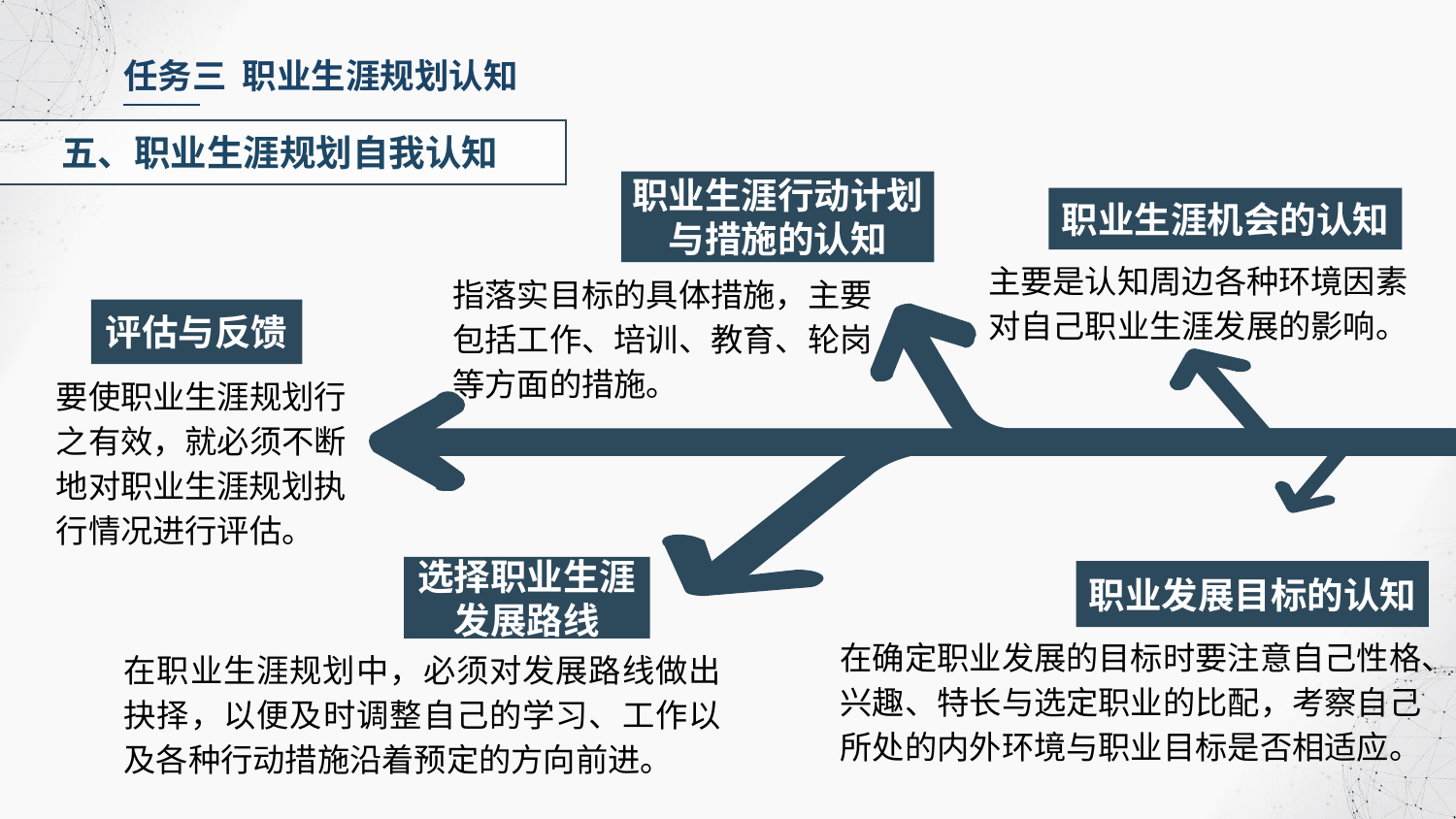

任务三  职业生涯规划认知
五、职业生涯规划自我认知
职业生涯行动计划与措施的认知
职业生涯机会的认知
主要是认知周边各种环境因素对自己职业生涯发展的影响。
指落实目标的具体措施，主要包括工作、培训、教育、轮岗等方面的措施。
评估与反馈

要使职业生涯规划行之有效，就必须不断地对职业生涯规划执行情况进行评估。

选择职业生涯发展路线
职业发展目标的认知
在确定职业发展的目标时要注意自己性格、兴趣、特长与选定职业的比配，考察自己所处的内外环境与职业目标是否相适应。
在职业生涯规划中，必须对发展路线做出抉择，以便及时调整自己的学习、工作以及各种行动措施沿着预定的方向前进。